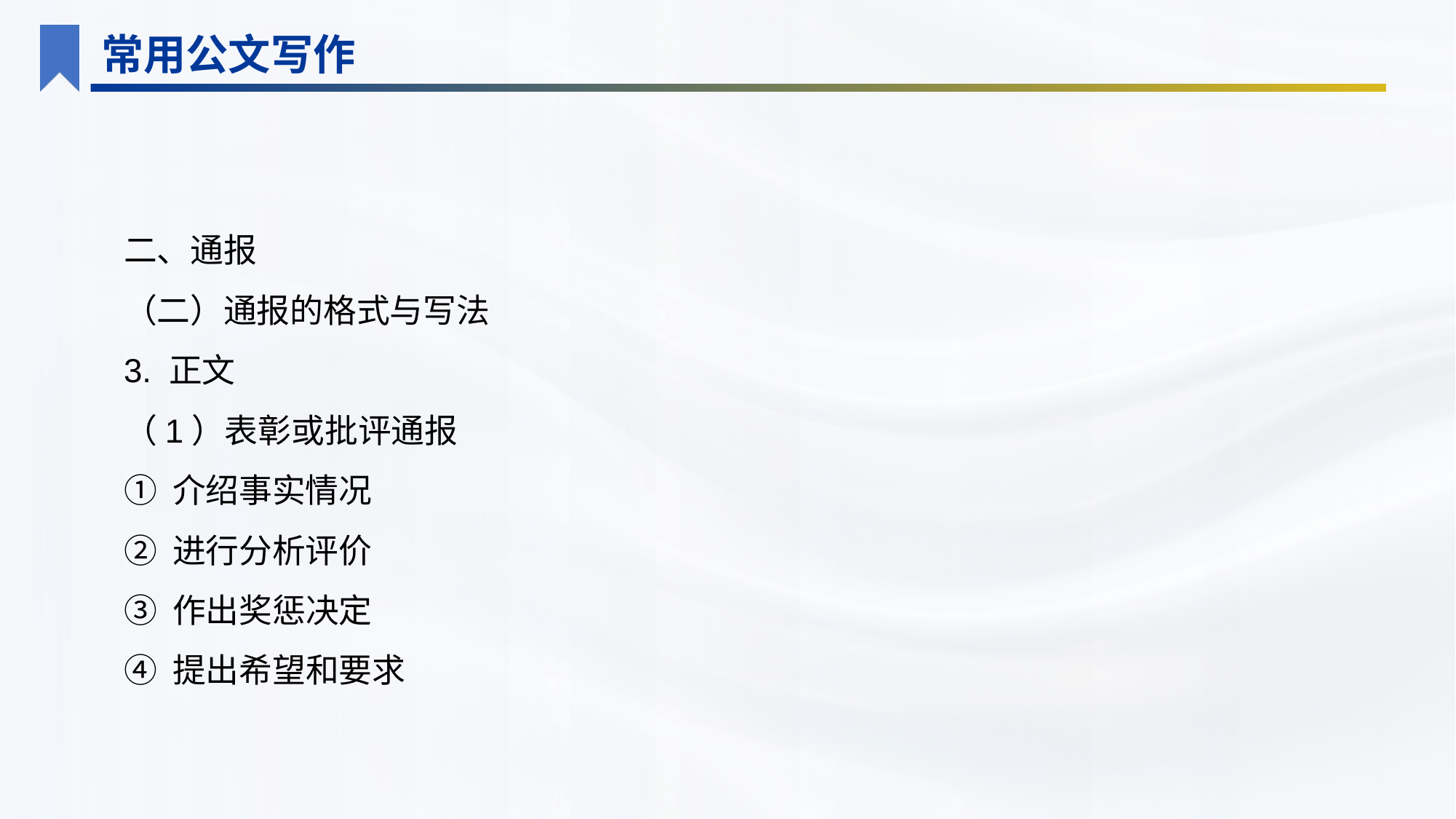

常用公文写作
二、通报
（二）通报的格式与写法
3. 正文
（1）表彰或批评通报
① 介绍事实情况
② 进行分析评价
③ 作出奖惩决定
④ 提出希望和要求